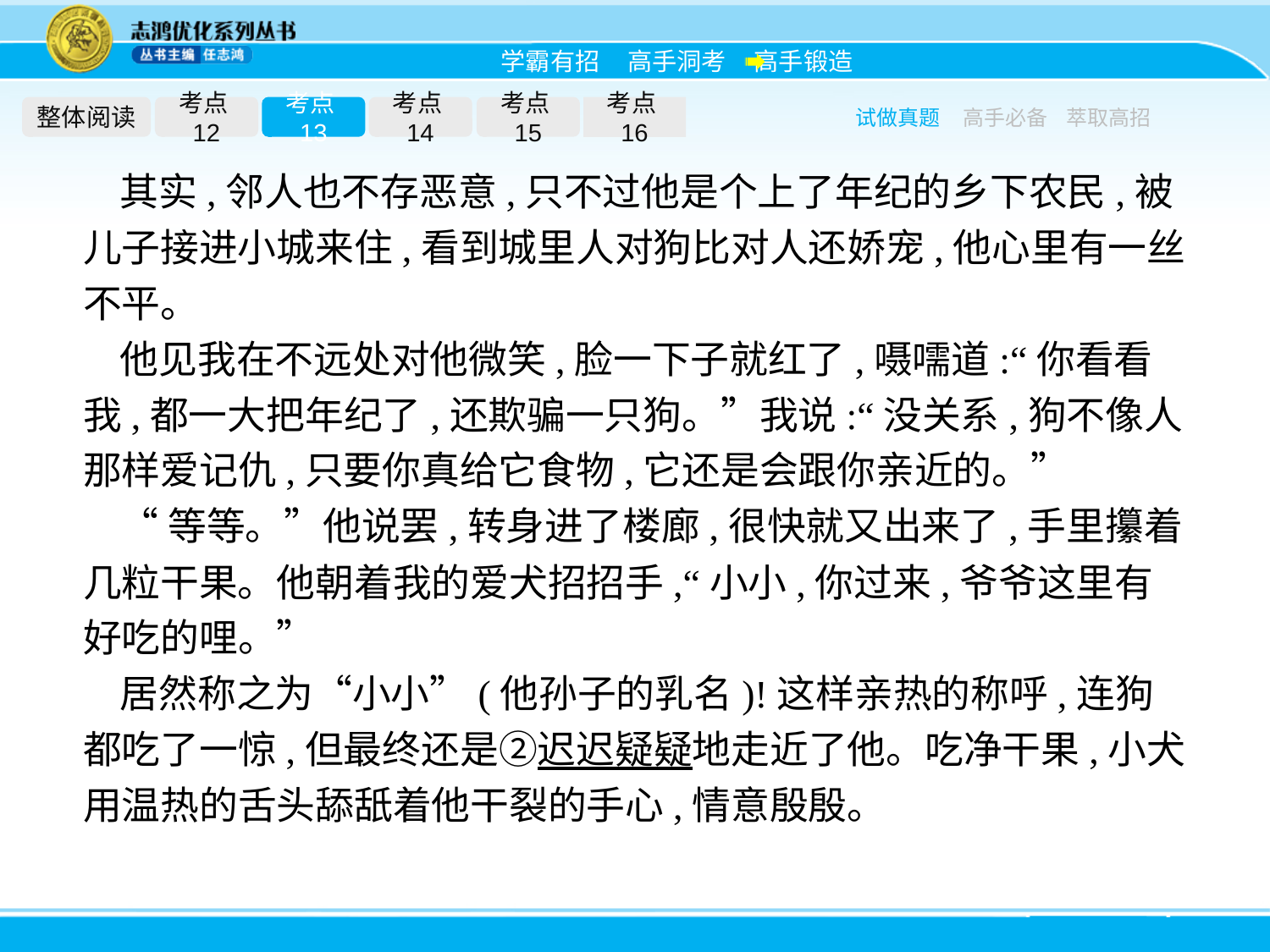

整体阅读
考点12
考点13
考点14
考点15
考点16
试做真题
高手必备
萃取高招
其实,邻人也不存恶意,只不过他是个上了年纪的乡下农民,被儿子接进小城来住,看到城里人对狗比对人还娇宠,他心里有一丝不平。
他见我在不远处对他微笑,脸一下子就红了,嗫嚅道:“你看看我,都一大把年纪了,还欺骗一只狗。”我说:“没关系,狗不像人那样爱记仇,只要你真给它食物,它还是会跟你亲近的。”
“等等。”他说罢,转身进了楼廊,很快就又出来了,手里攥着几粒干果。他朝着我的爱犬招招手,“小小,你过来,爷爷这里有好吃的哩。”
居然称之为“小小”(他孙子的乳名)!这样亲热的称呼,连狗都吃了一惊,但最终还是②迟迟疑疑地走近了他。吃净干果,小犬用温热的舌头舔舐着他干裂的手心,情意殷殷。